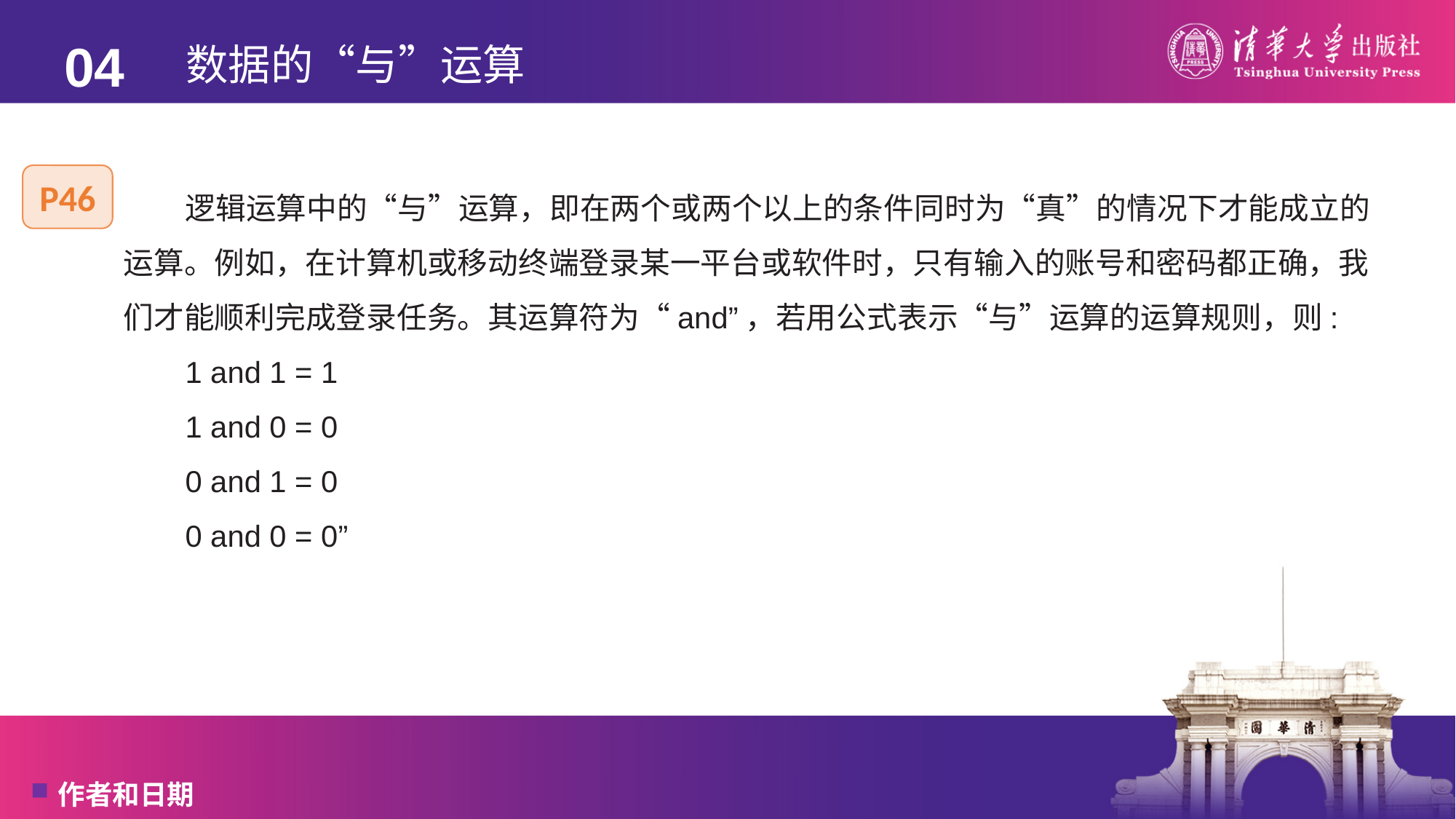

04
# 数据的“与”运算
P46
逻辑运算中的“与”运算，即在两个或两个以上的条件同时为“真”的情况下才能成立的运算。例如，在计算机或移动终端登录某一平台或软件时，只有输入的账号和密码都正确，我们才能顺利完成登录任务。其运算符为“and”，若用公式表示“与”运算的运算规则，则:
1 and 1 = 1
1 and 0 = 0
0 and 1 = 0
0 and 0 = 0”
作者和日期